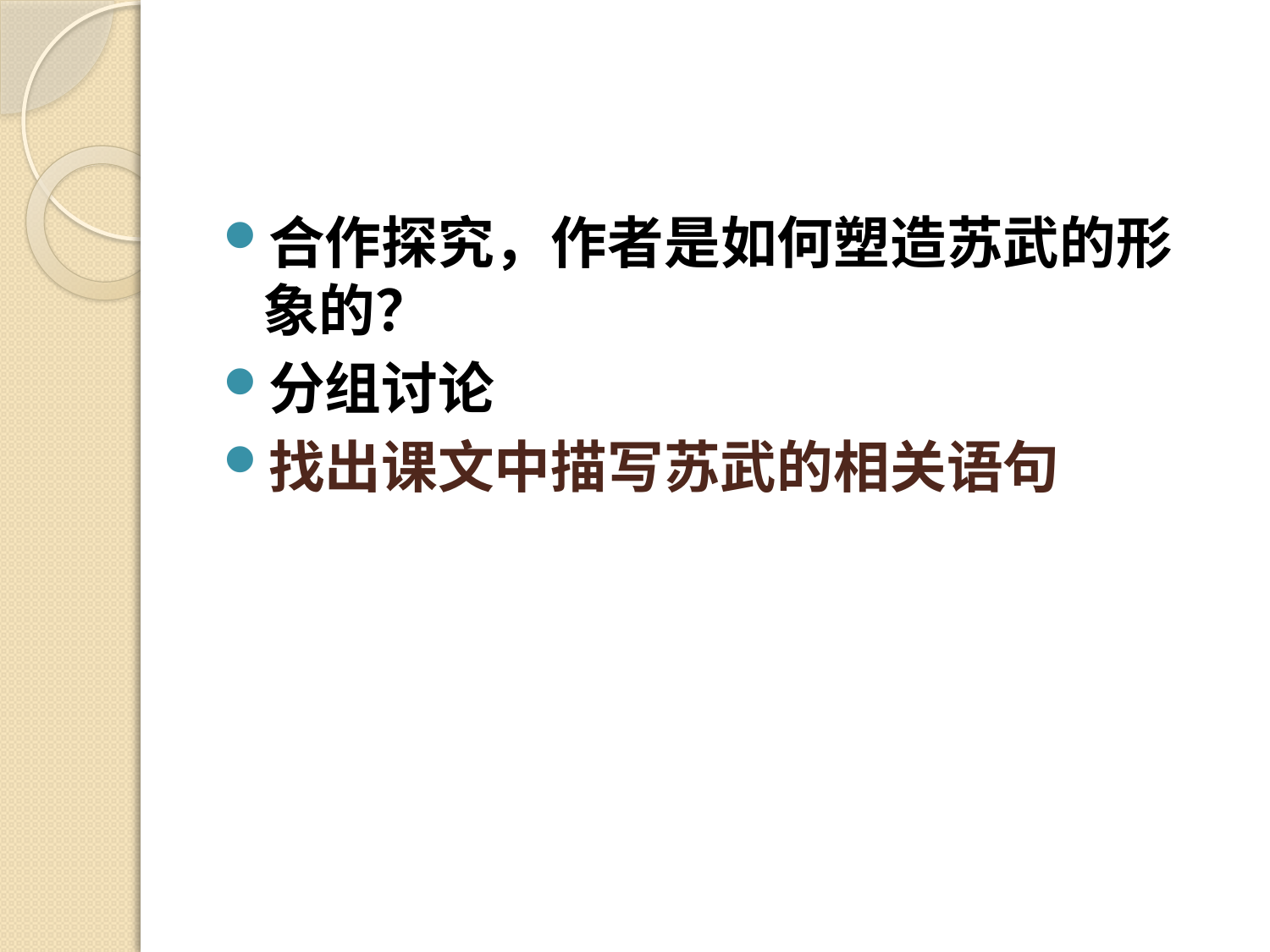

#
合作探究，作者是如何塑造苏武的形象的？
分组讨论
找出课文中描写苏武的相关语句